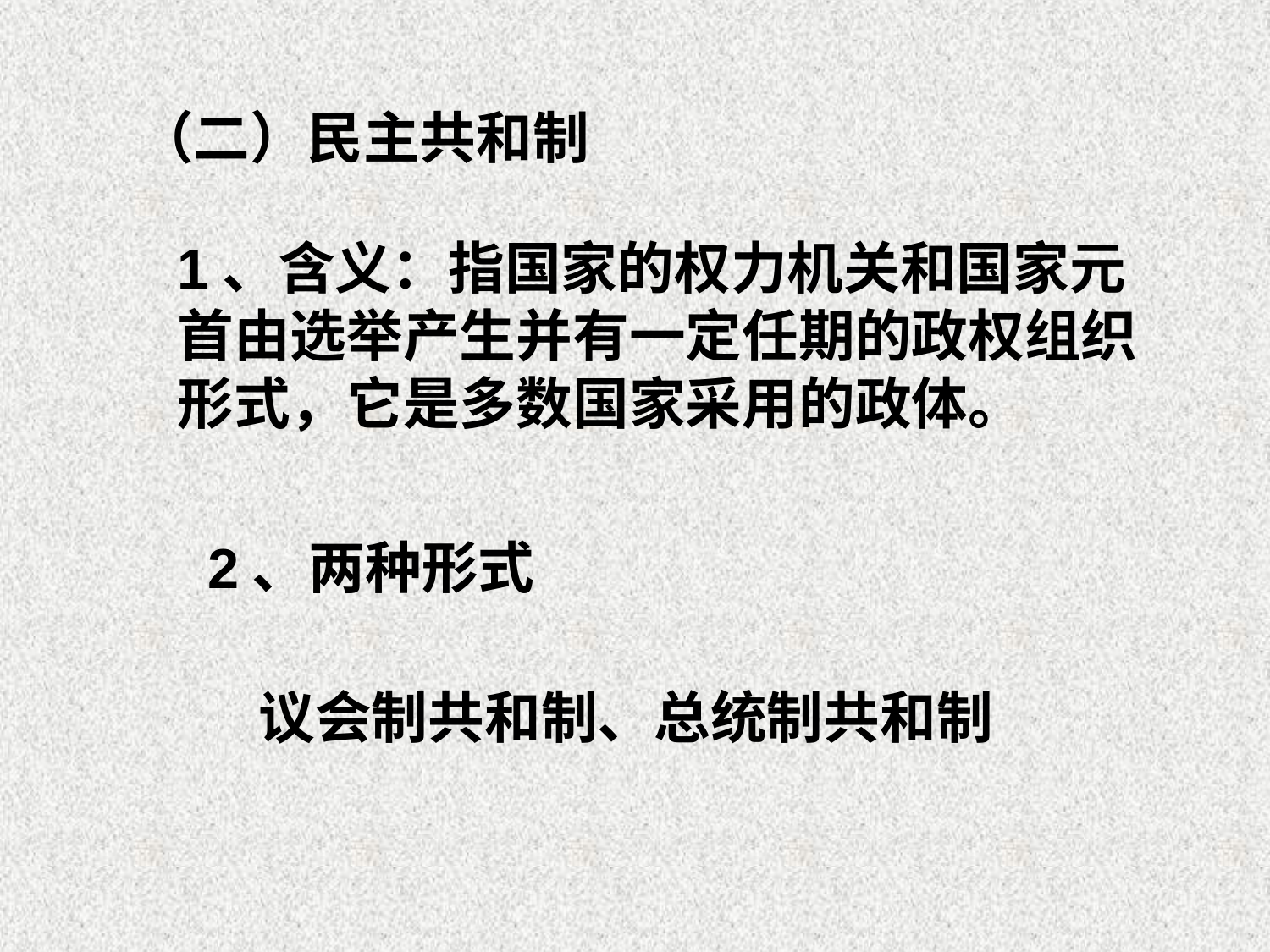

（二）民主共和制
1、含义：指国家的权力机关和国家元首由选举产生并有一定任期的政权组织形式，它是多数国家采用的政体。
2、两种形式
议会制共和制、总统制共和制